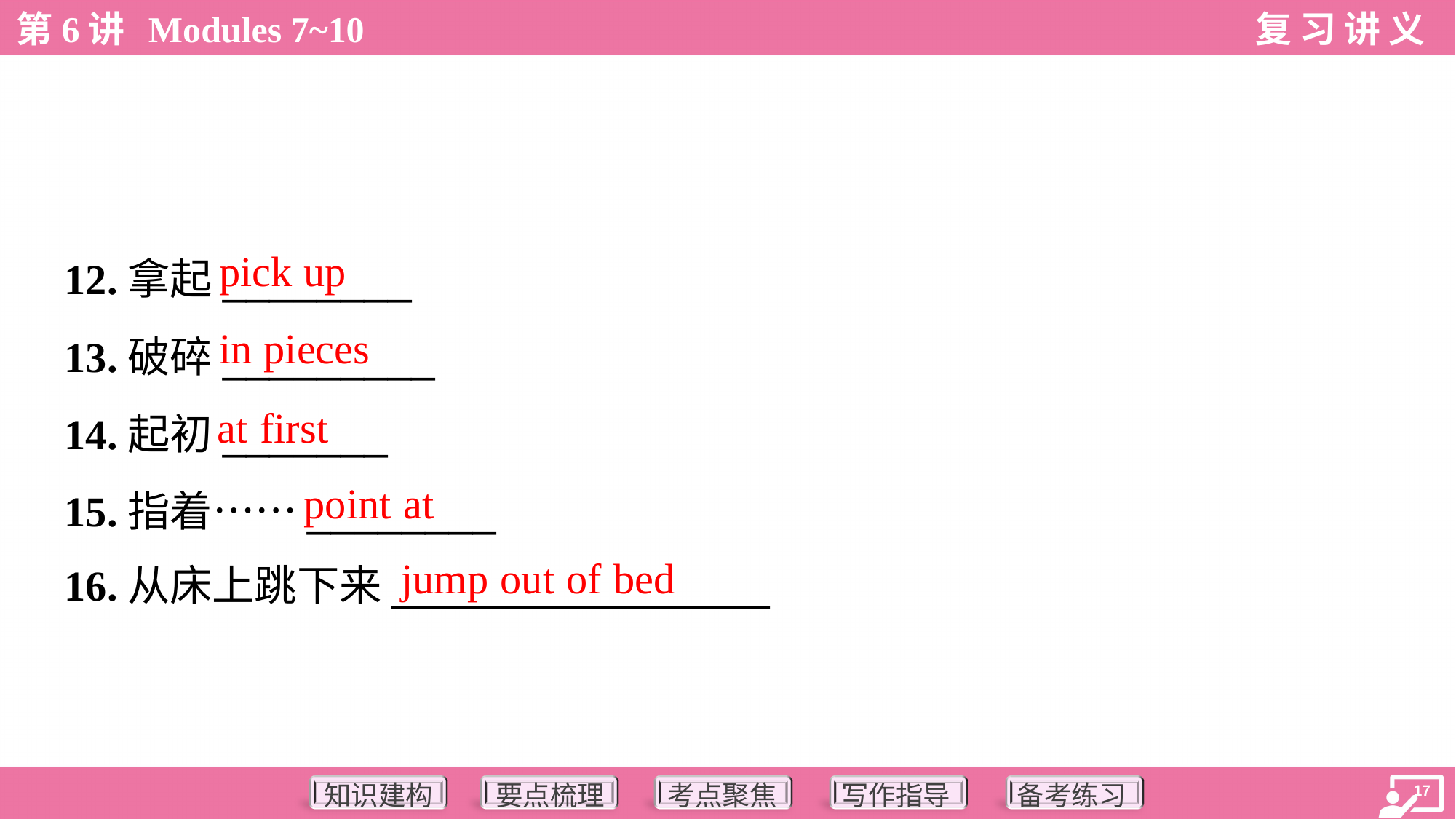

pick up
12.拿起________
13.破碎_________
14.起初_______
15.指着……________
16.从床上跳下来________________
in pieces
at first
point at
jump out of bed